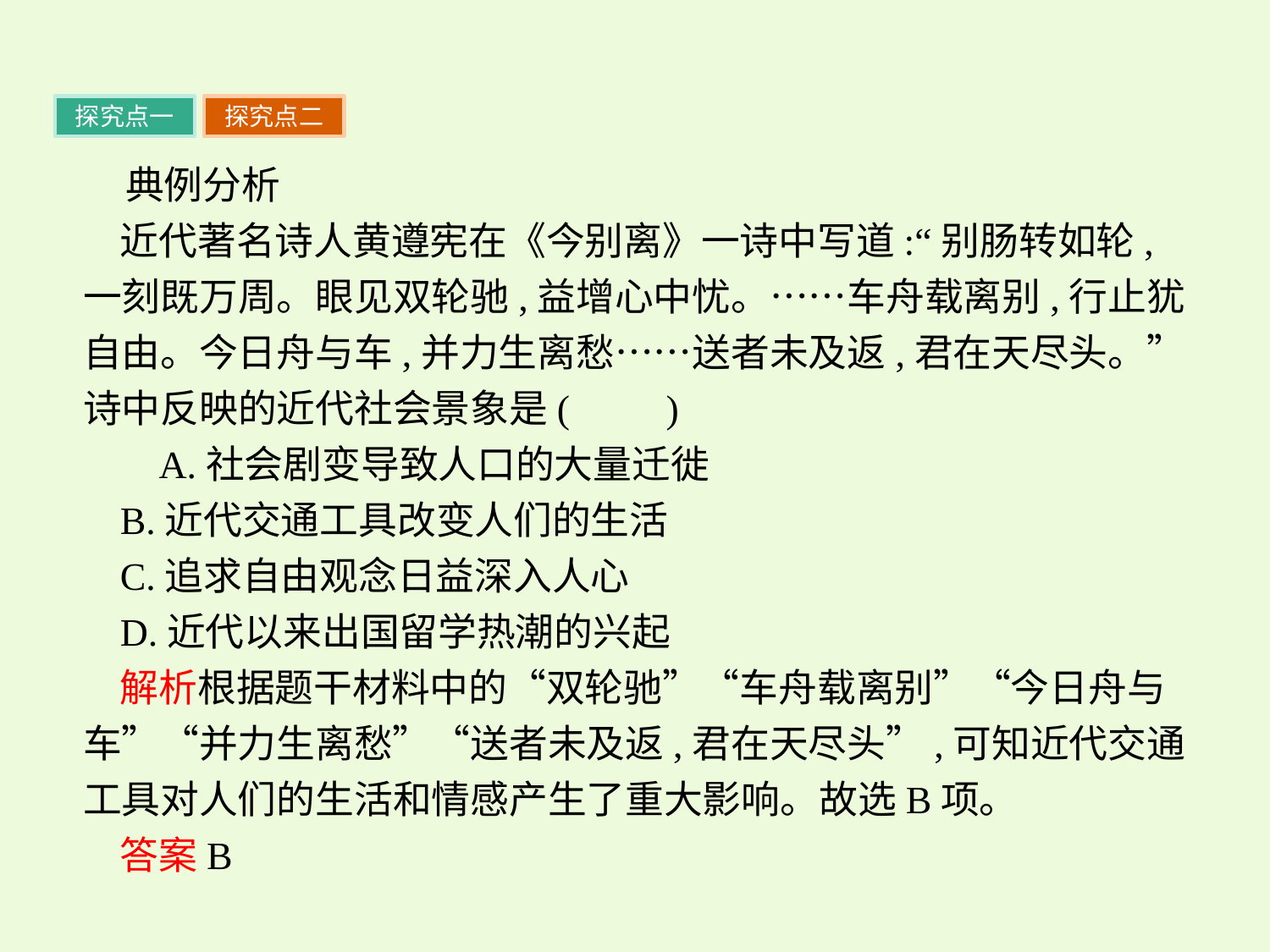

探究点一
探究点二
典例分析
近代著名诗人黄遵宪在《今别离》一诗中写道:“别肠转如轮,一刻既万周。眼见双轮驰,益增心中忧。……车舟载离别,行止犹自由。今日舟与车,并力生离愁……送者未及返,君在天尽头。”诗中反映的近代社会景象是(　　)
    A.社会剧变导致人口的大量迁徙
B.近代交通工具改变人们的生活
C.追求自由观念日益深入人心
D.近代以来出国留学热潮的兴起
解析根据题干材料中的“双轮驰”“车舟载离别”“今日舟与车”“并力生离愁”“送者未及返,君在天尽头”,可知近代交通工具对人们的生活和情感产生了重大影响。故选B项。
答案B